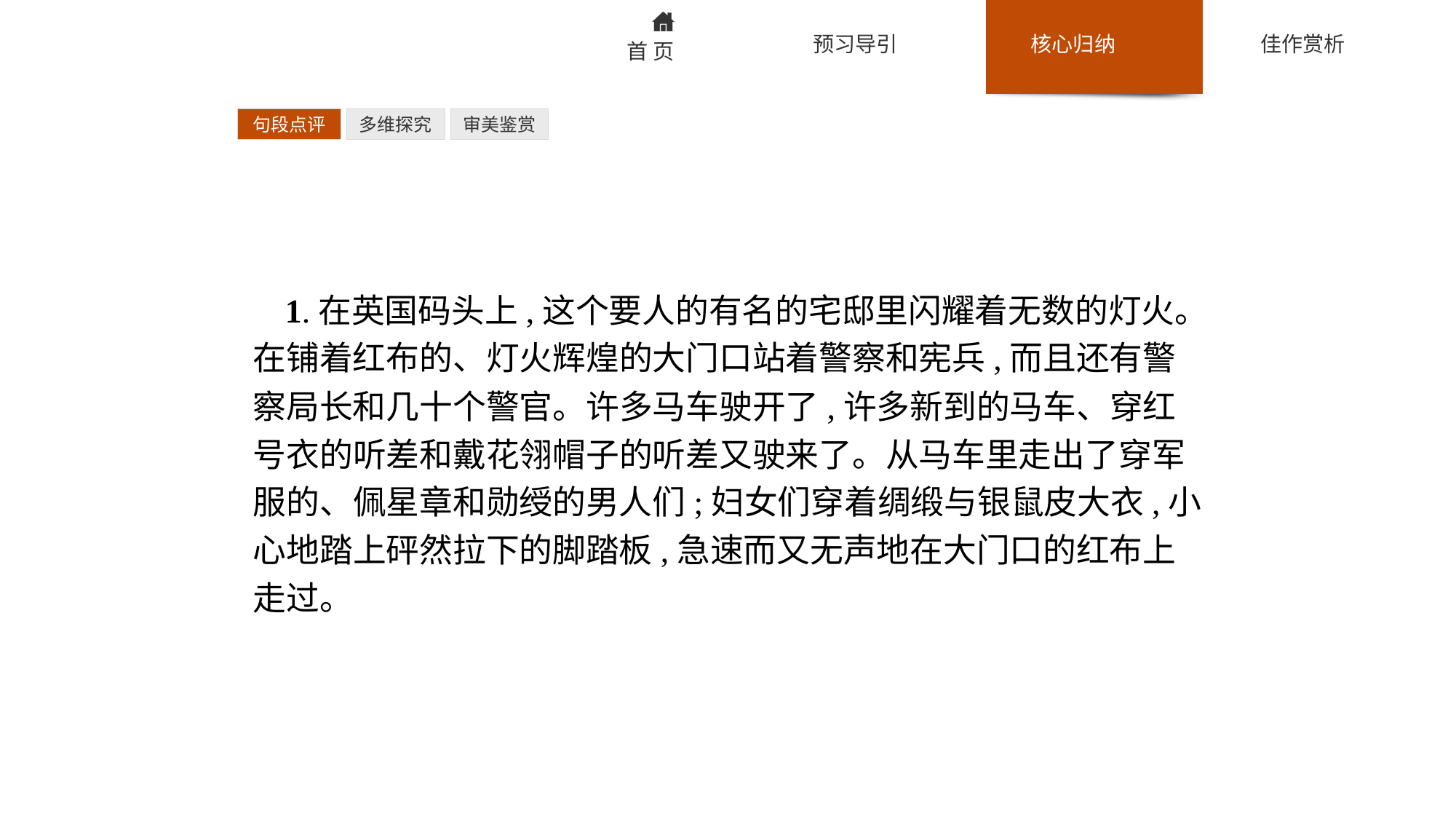

句段点评
多维探究
审美鉴赏
1.在英国码头上,这个要人的有名的宅邸里闪耀着无数的灯火。在铺着红布的、灯火辉煌的大门口站着警察和宪兵,而且还有警察局长和几十个警官。许多马车驶开了,许多新到的马车、穿红号衣的听差和戴花翎帽子的听差又驶来了。从马车里走出了穿军服的、佩星章和勋绶的男人们;妇女们穿着绸缎与银鼠皮大衣,小心地踏上砰然拉下的脚踏板,急速而又无声地在大门口的红布上走过。